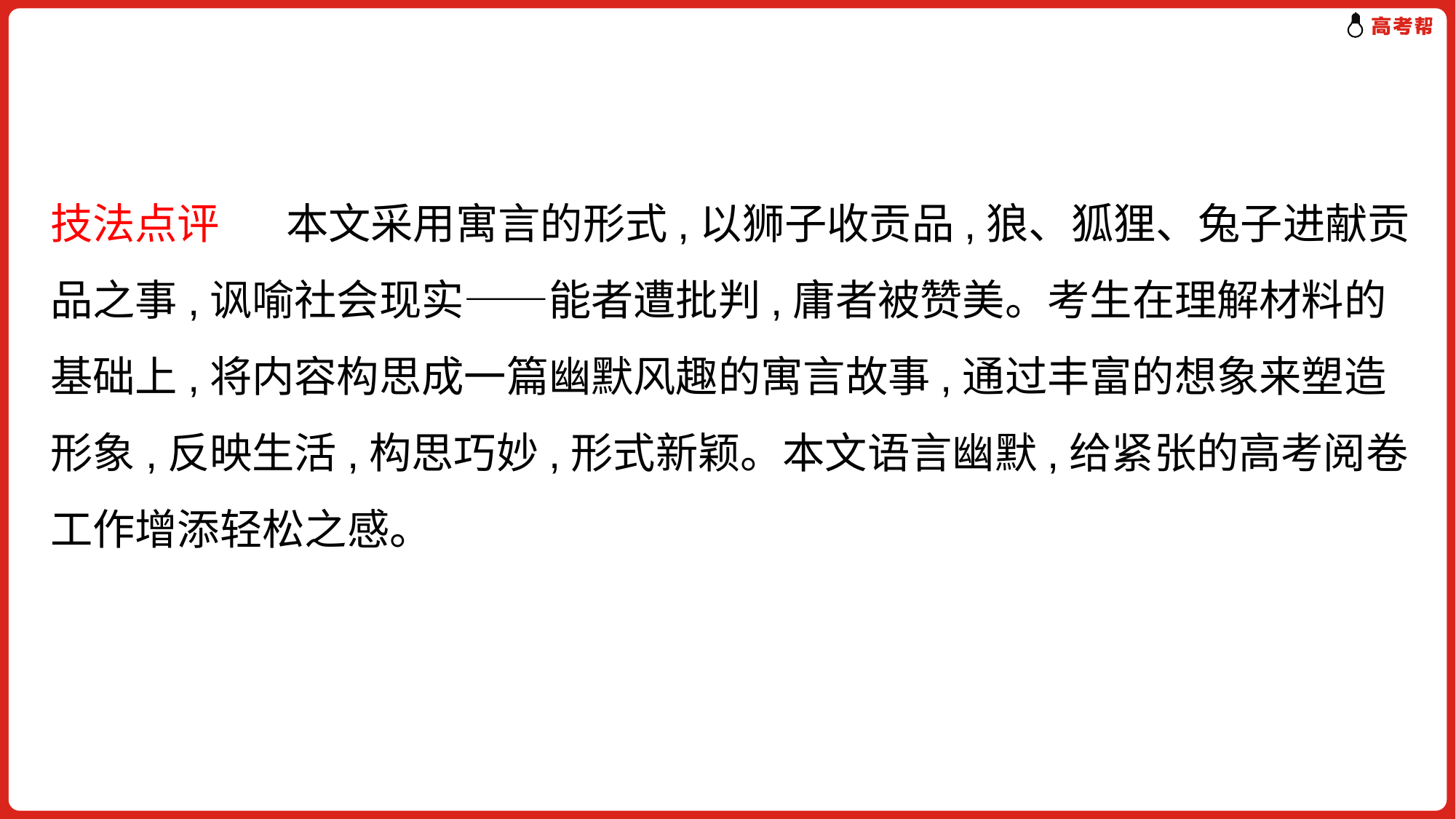

技法点评       本文采用寓言的形式,以狮子收贡品,狼、狐狸、兔子进献贡品之事,讽喻社会现实——能者遭批判,庸者被赞美。考生在理解材料的基础上,将内容构思成一篇幽默风趣的寓言故事,通过丰富的想象来塑造形象,反映生活,构思巧妙,形式新颖。本文语言幽默,给紧张的高考阅卷工作增添轻松之感。